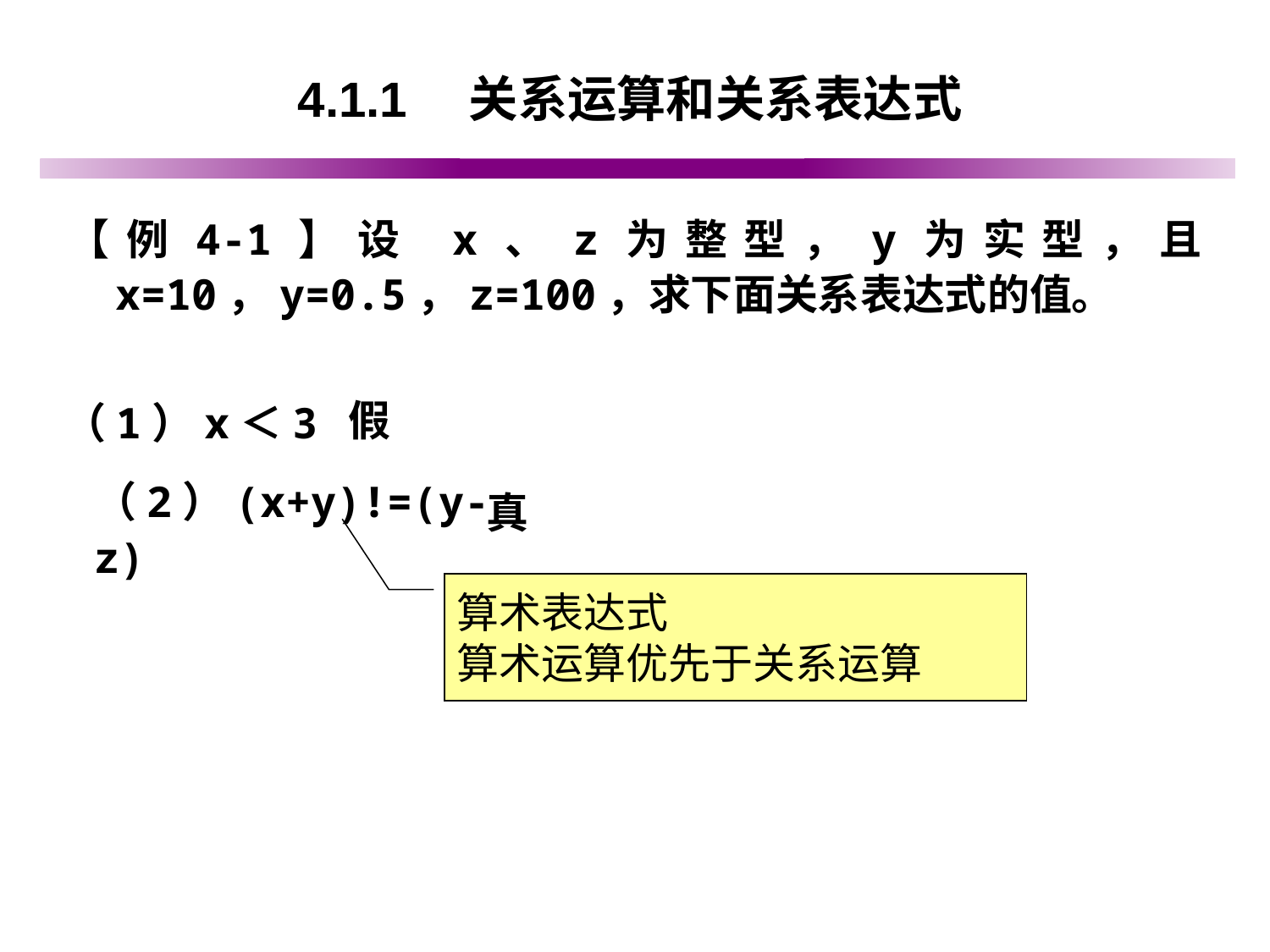

# 4.1.1　关系运算和关系表达式
【例4-1】设 x、z为整型，y为实型，且x=10，y=0.5，z=100，求下面关系表达式的值。
假
（1）x＜3
（2）(x+y)!=(y-z)
真
算术表达式
算术运算优先于关系运算